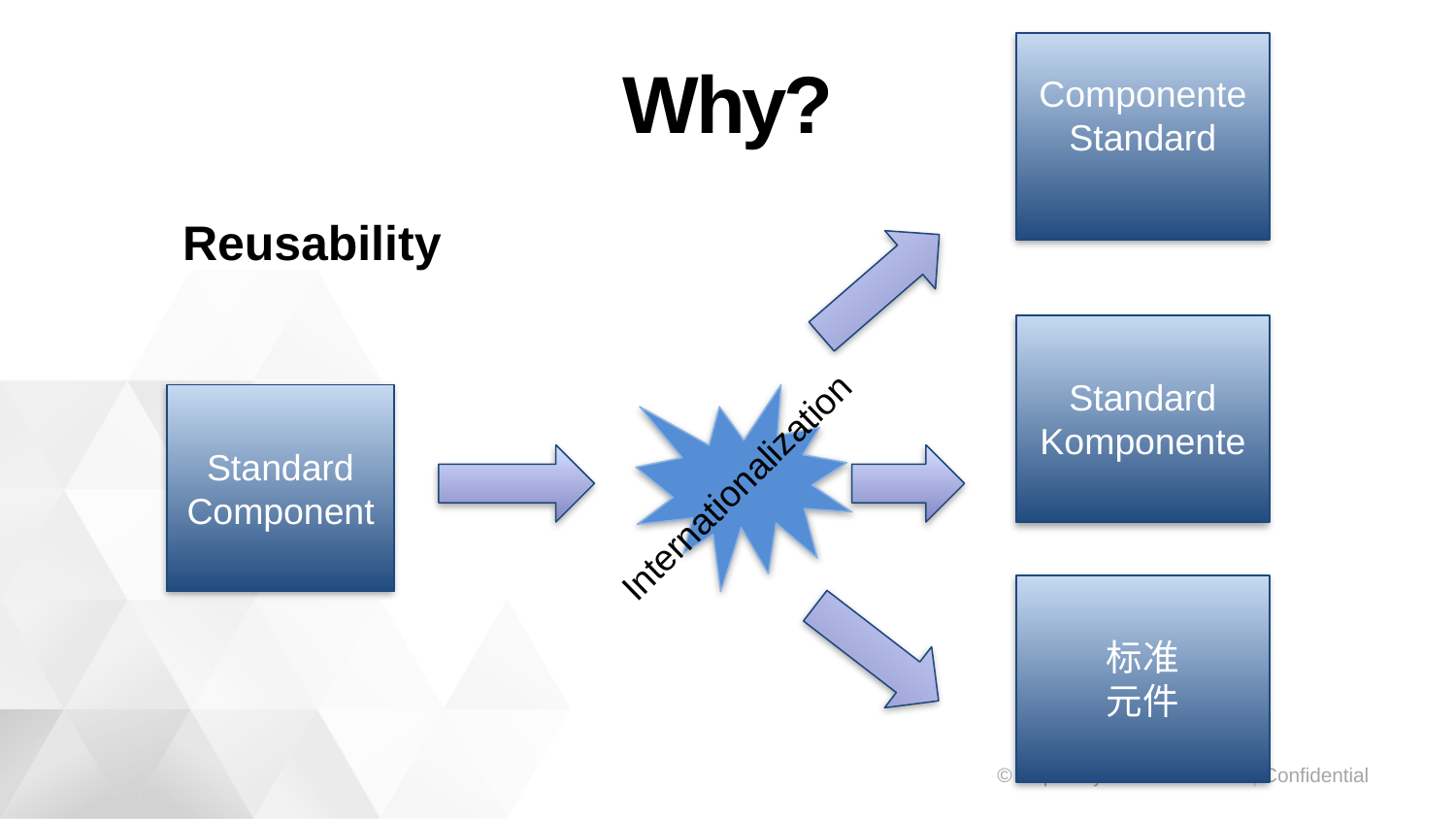

# Why?
Componente
Standard

Reusability

Standard
Komponente
Standard
Component

Internationalization
标准
元件